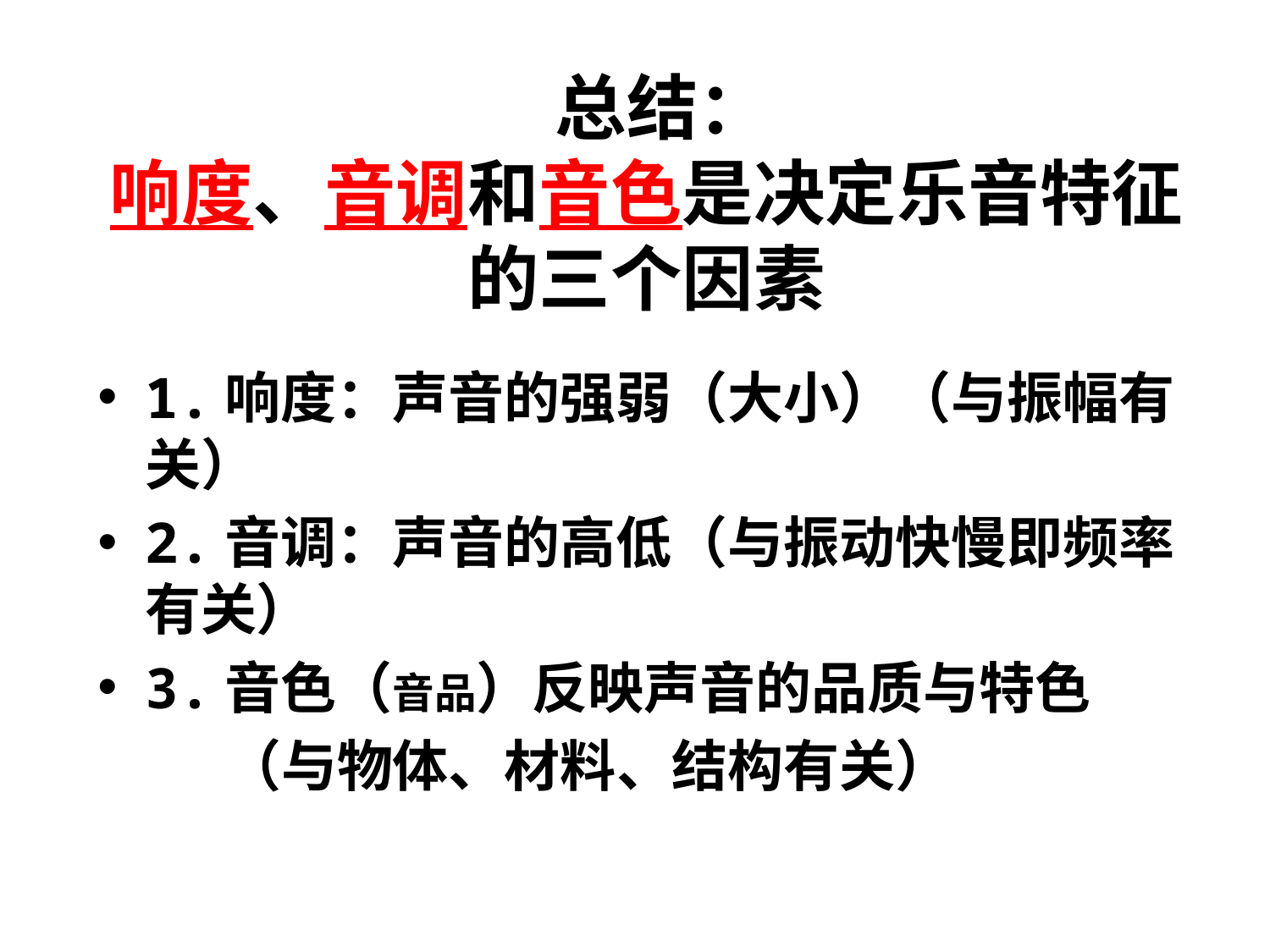

# 总结： 响度、音调和音色是决定乐音特征的三个因素
1.响度：声音的强弱（大小）（与振幅有关）
2.音调：声音的高低（与振动快慢即频率有关）
3.音色（音品）反映声音的品质与特色
         （与物体、材料、结构有关）